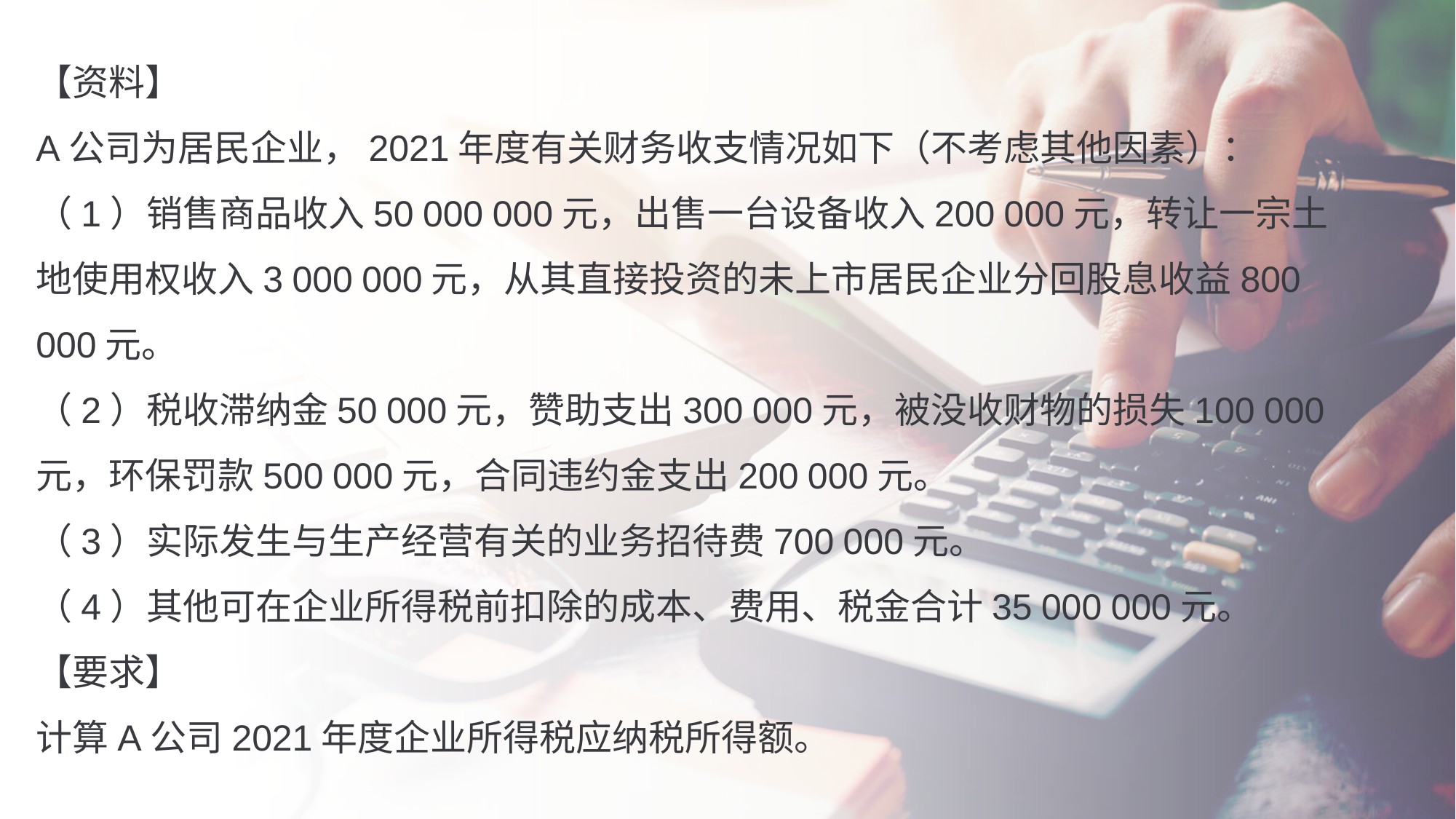

【资料】
A公司为居民企业，2021年度有关财务收支情况如下（不考虑其他因素）：
（1）销售商品收入50 000 000元，出售一台设备收入200 000元，转让一宗土地使用权收入3 000 000元，从其直接投资的未上市居民企业分回股息收益800 000元。
（2）税收滞纳金50 000元，赞助支出300 000元，被没收财物的损失100 000元，环保罚款500 000元，合同违约金支出200 000元。
（3）实际发生与生产经营有关的业务招待费700 000元。
（4）其他可在企业所得税前扣除的成本、费用、税金合计35 000 000元。
【要求】
计算A公司2021年度企业所得税应纳税所得额。